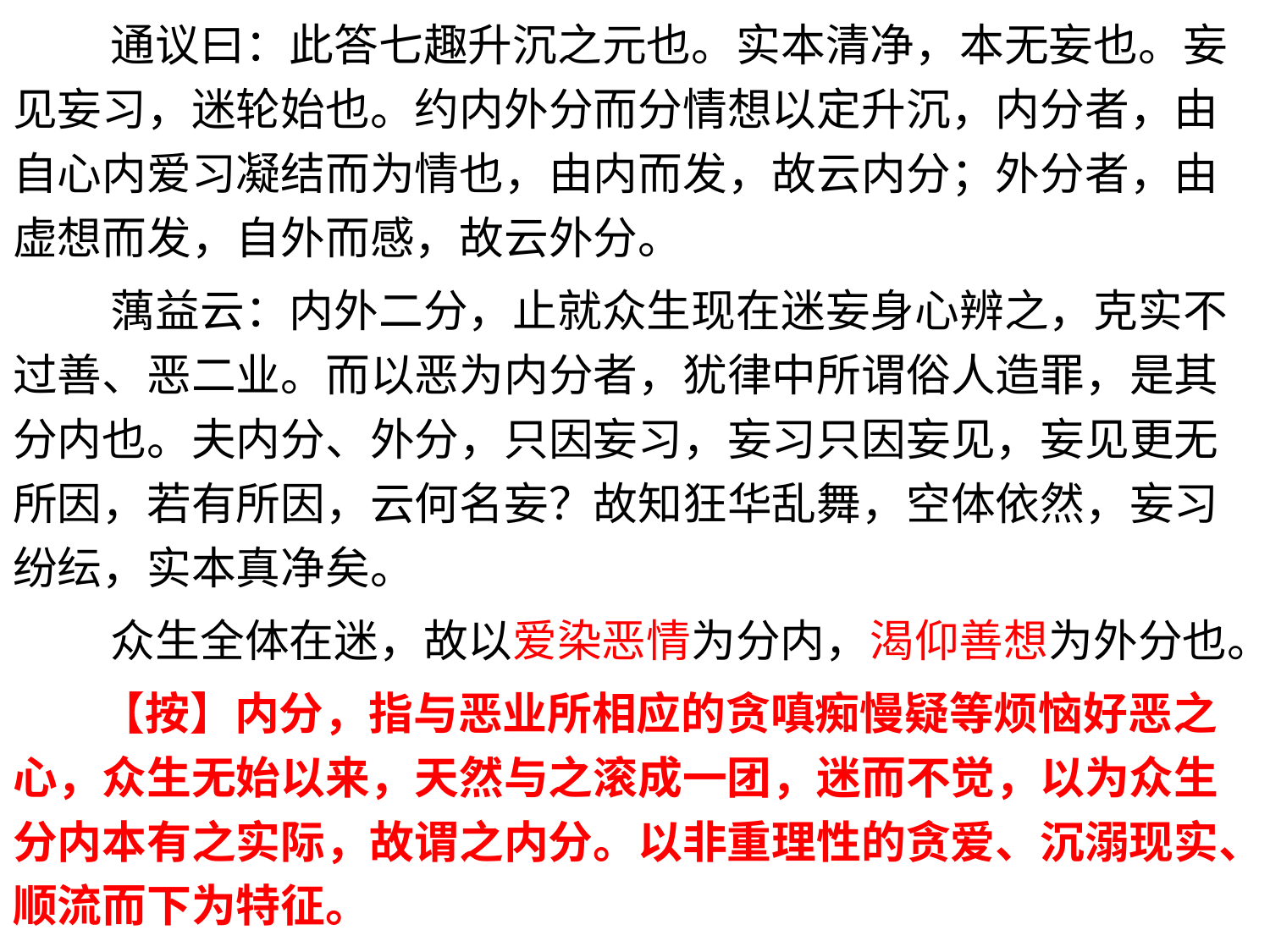

通议曰：此答七趣升沉之元也。实本清净，本无妄也。妄见妄习，迷轮始也。约内外分而分情想以定升沉，内分者，由自心内爱习凝结而为情也，由内而发，故云内分；外分者，由虚想而发，自外而感，故云外分。
         蕅益云：内外二分，止就众生现在迷妄身心辨之，克实不过善、恶二业。而以恶为内分者，犹律中所谓俗人造罪，是其分内也。夫内分、外分，只因妄习，妄习只因妄见，妄见更无所因，若有所因，云何名妄？故知狂华乱舞，空体依然，妄习纷纭，实本真净矣。
         众生全体在迷，故以爱染恶情为分内，渴仰善想为外分也。
        【按】内分，指与恶业所相应的贪嗔痴慢疑等烦恼好恶之心，众生无始以来，天然与之滚成一团，迷而不觉，以为众生分内本有之实际，故谓之内分。以非重理性的贪爱、沉溺现实、顺流而下为特征。